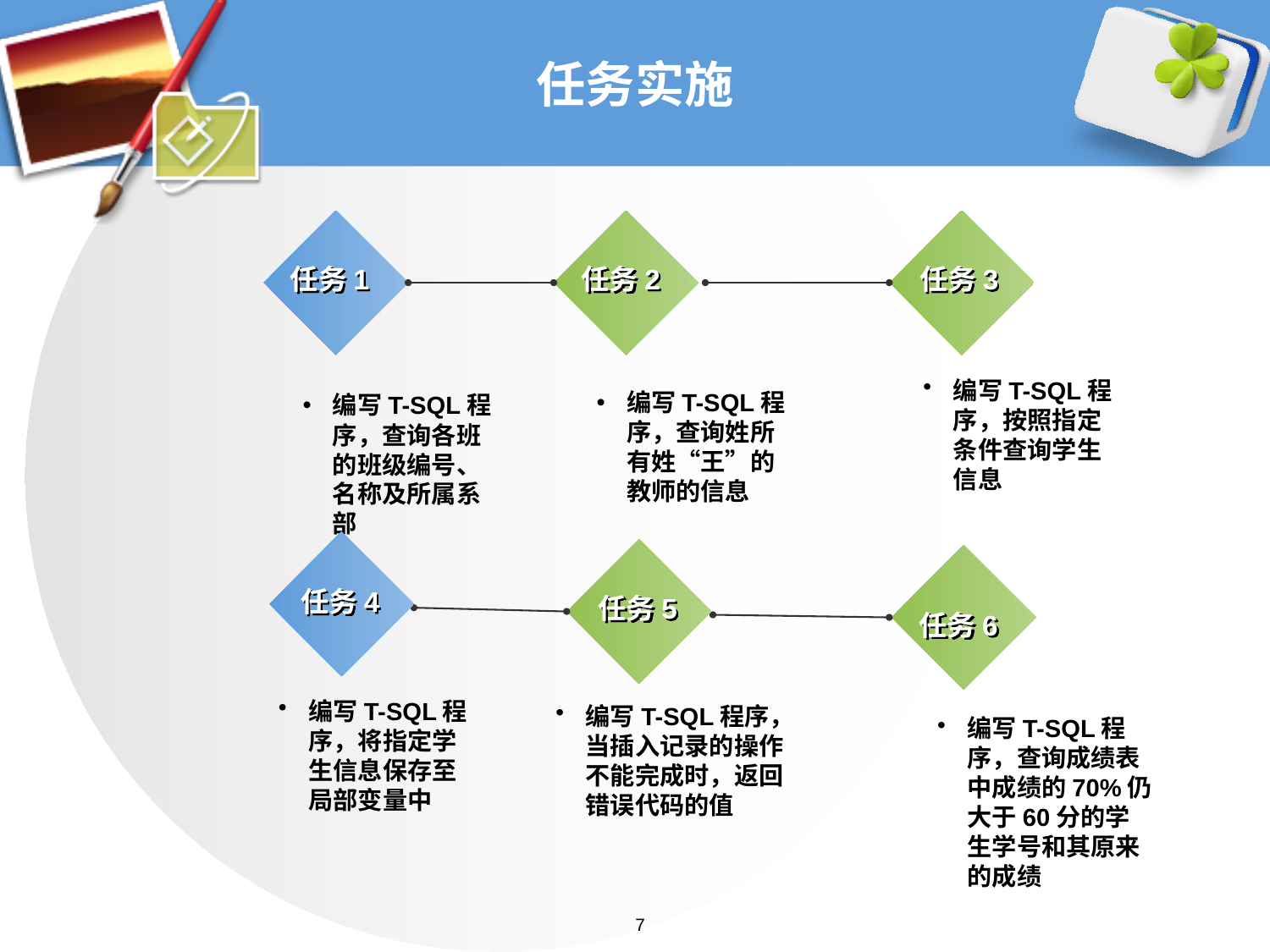

# 任务实施

任务1
任务2
任务3
编写T-SQL程序，按照指定条件查询学生信息
编写T-SQL程序，查询姓所有姓“王”的教师的信息
编写T-SQL程序，查询各班的班级编号、名称及所属系部

任务4
任务5
任务6
编写T-SQL程序，将指定学生信息保存至局部变量中
编写T-SQL程序，当插入记录的操作不能完成时，返回错误代码的值
编写T-SQL程序，查询成绩表中成绩的70%仍大于60分的学生学号和其原来的成绩
7